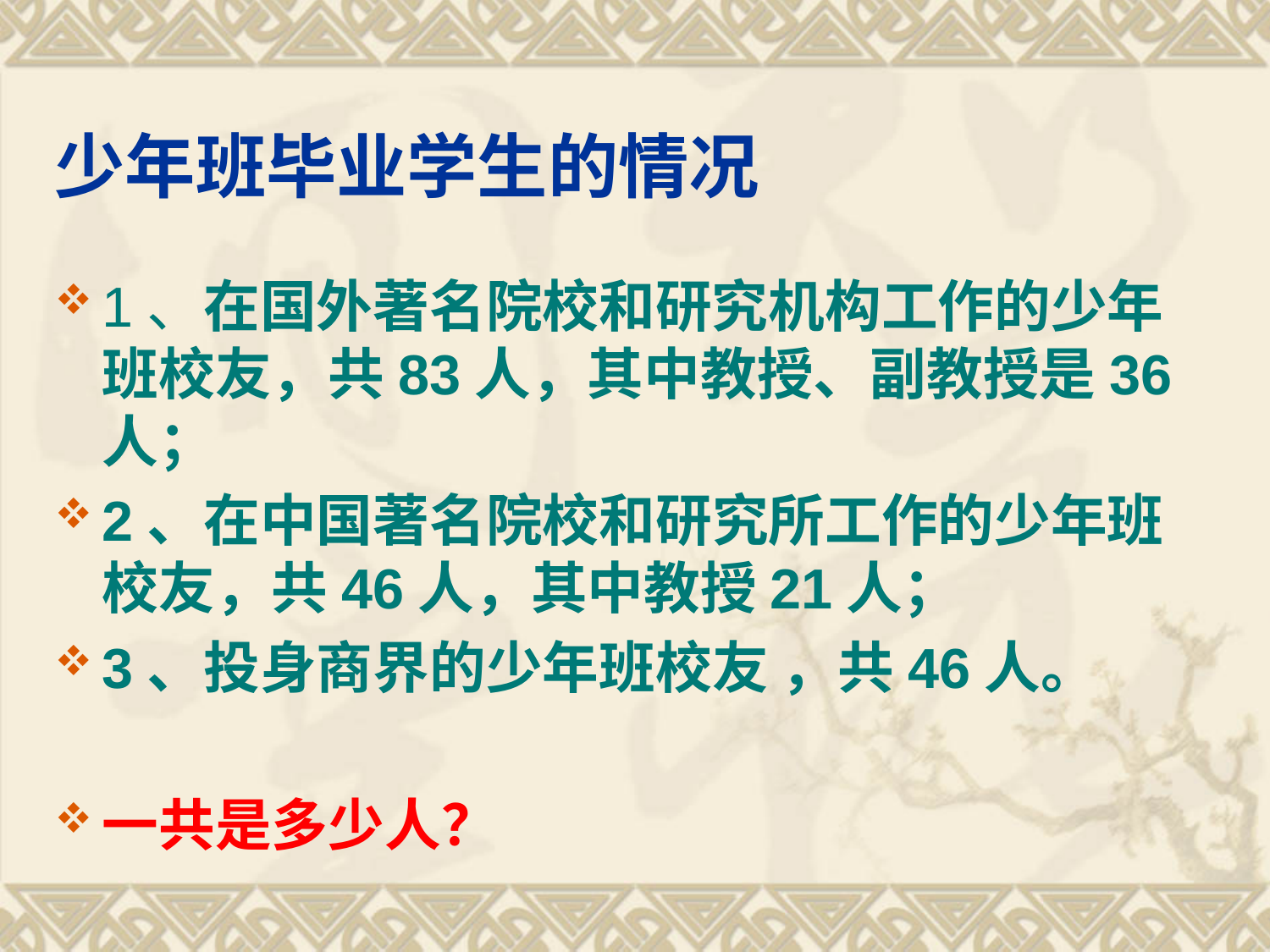

# 少年班毕业学生的情况
1、在国外著名院校和研究机构工作的少年班校友，共83人，其中教授、副教授是36人；
2、在中国著名院校和研究所工作的少年班校友，共46人，其中教授21人；
3、投身商界的少年班校友 ，共46人。

一共是多少人？